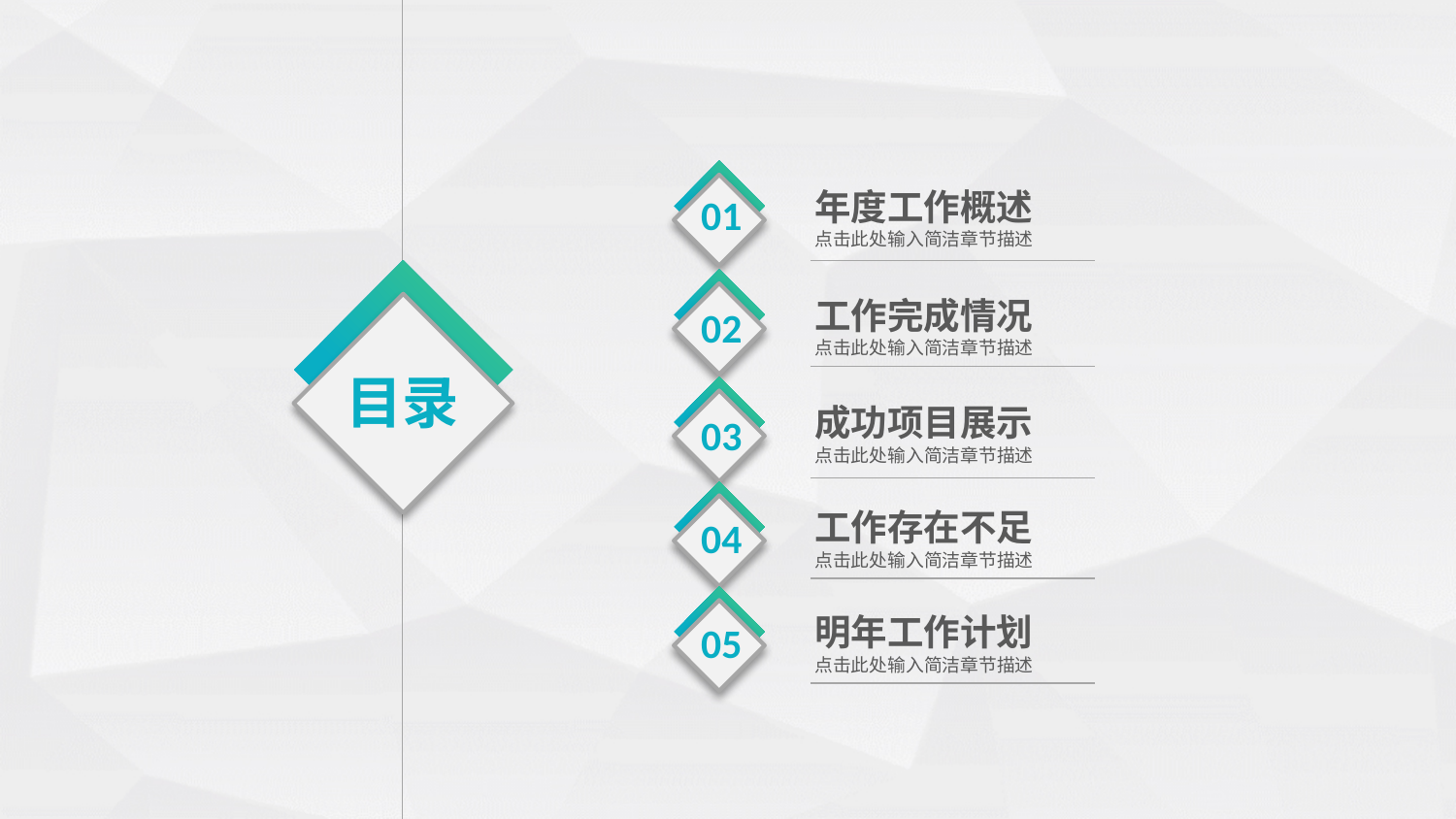

01
年度工作概述
点击此处输入简洁章节描述

02
工作完成情况
点击此处输入简洁章节描述

目录

03
成功项目展示
点击此处输入简洁章节描述

04
工作存在不足
点击此处输入简洁章节描述

05
明年工作计划
点击此处输入简洁章节描述